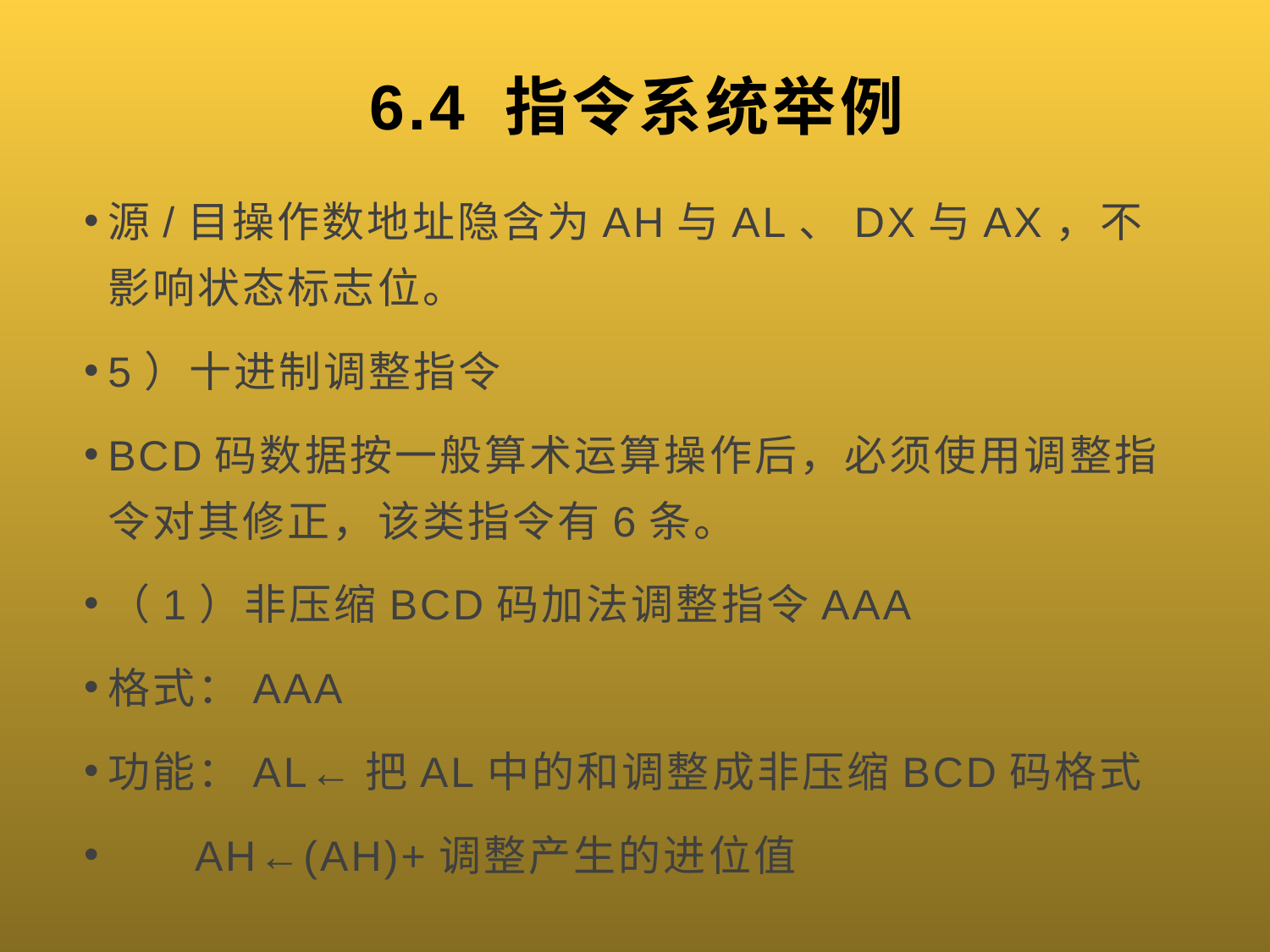

# 6.4 指令系统举例
源/目操作数地址隐含为AH与AL、DX与AX，不影响状态标志位。
5）十进制调整指令
BCD码数据按一般算术运算操作后，必须使用调整指令对其修正，该类指令有6条。
（1）非压缩BCD码加法调整指令AAA
格式：AAA
功能：AL←把AL中的和调整成非压缩BCD码格式
      AH←(AH)+调整产生的进位值